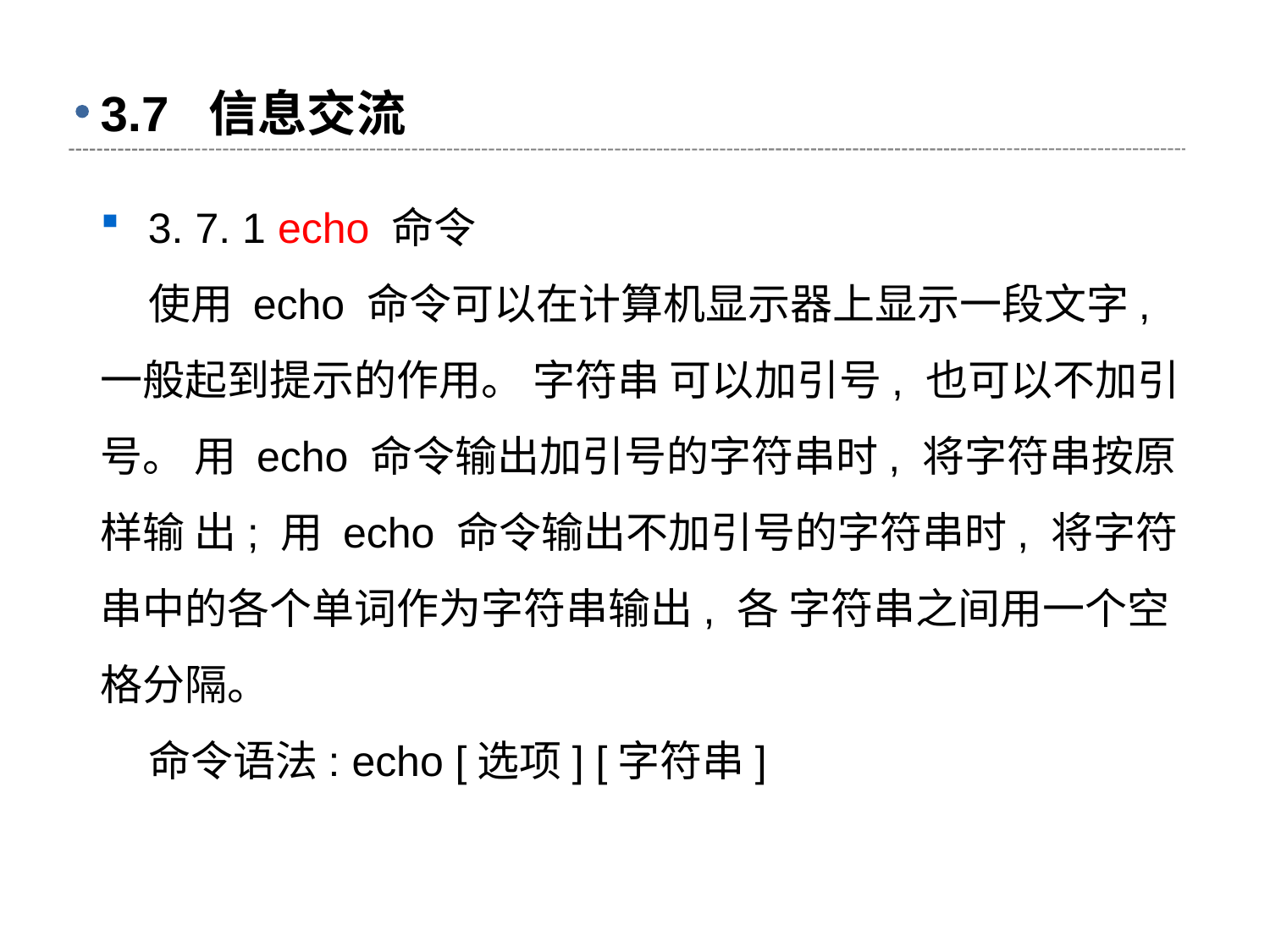

# 3.7  信息交流
3. 7. 1 echo 命令
    使用 echo 命令可以在计算机显示器上显示一段文字, 一般起到提示的作用。 字符串 可以加引号, 也可以不加引号。 用 echo 命令输出加引号的字符串时, 将字符串按原样输 出; 用 echo 命令输出不加引号的字符串时, 将字符串中的各个单词作为字符串输出, 各 字符串之间用一个空格分隔。
    命令语法: echo [选项] [字符串]